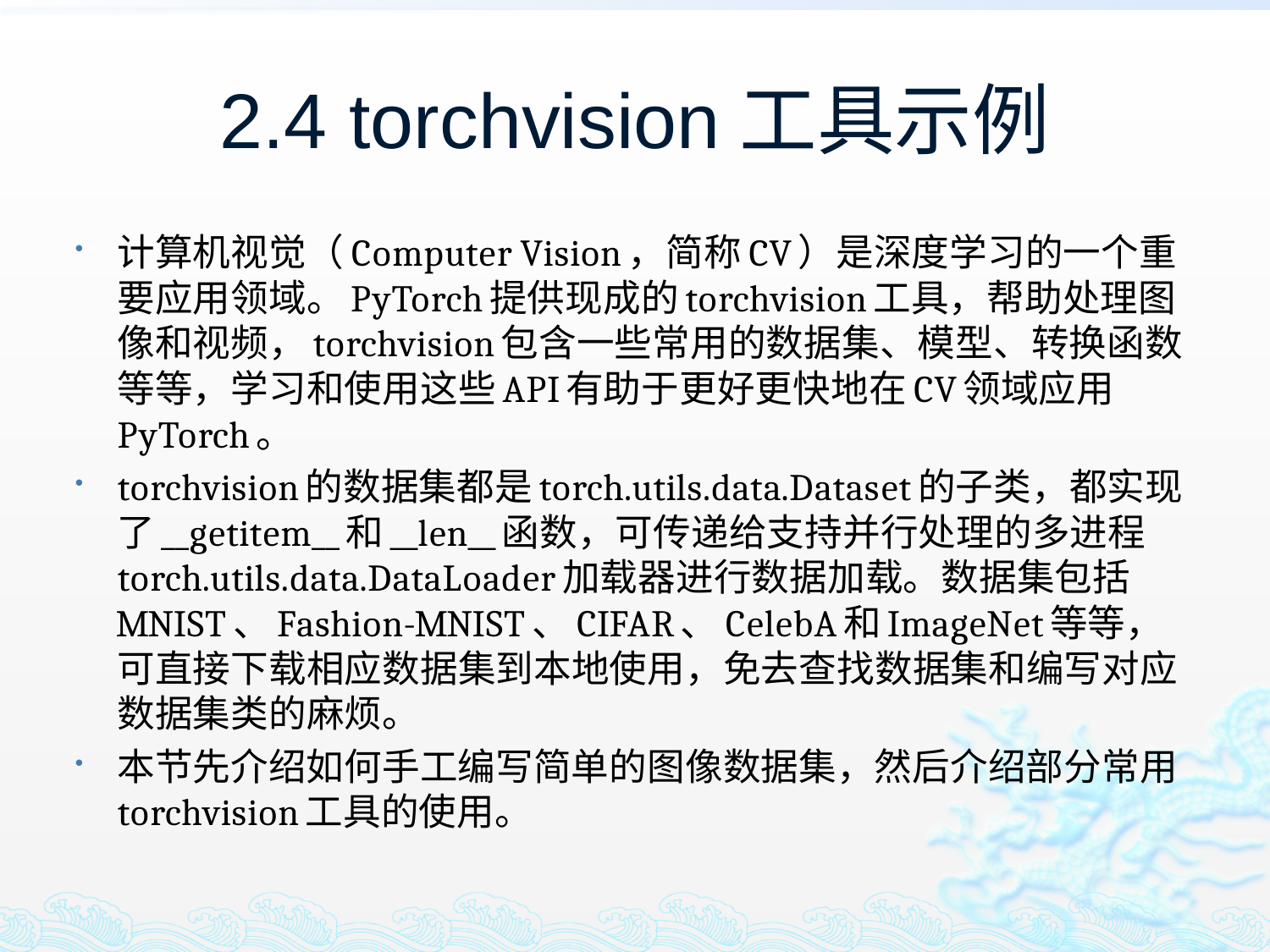

# 2.4 torchvision工具示例
计算机视觉（Computer Vision，简称CV）是深度学习的一个重要应用领域。PyTorch提供现成的torchvision工具，帮助处理图像和视频，torchvision包含一些常用的数据集、模型、转换函数等等，学习和使用这些API有助于更好更快地在CV领域应用PyTorch。
torchvision的数据集都是torch.utils.data.Dataset的子类，都实现了__getitem__和__len__函数，可传递给支持并行处理的多进程torch.utils.data.DataLoader加载器进行数据加载。数据集包括MNIST、Fashion-MNIST、CIFAR、CelebA和ImageNet等等，可直接下载相应数据集到本地使用，免去查找数据集和编写对应数据集类的麻烦。
本节先介绍如何手工编写简单的图像数据集，然后介绍部分常用torchvision工具的使用。